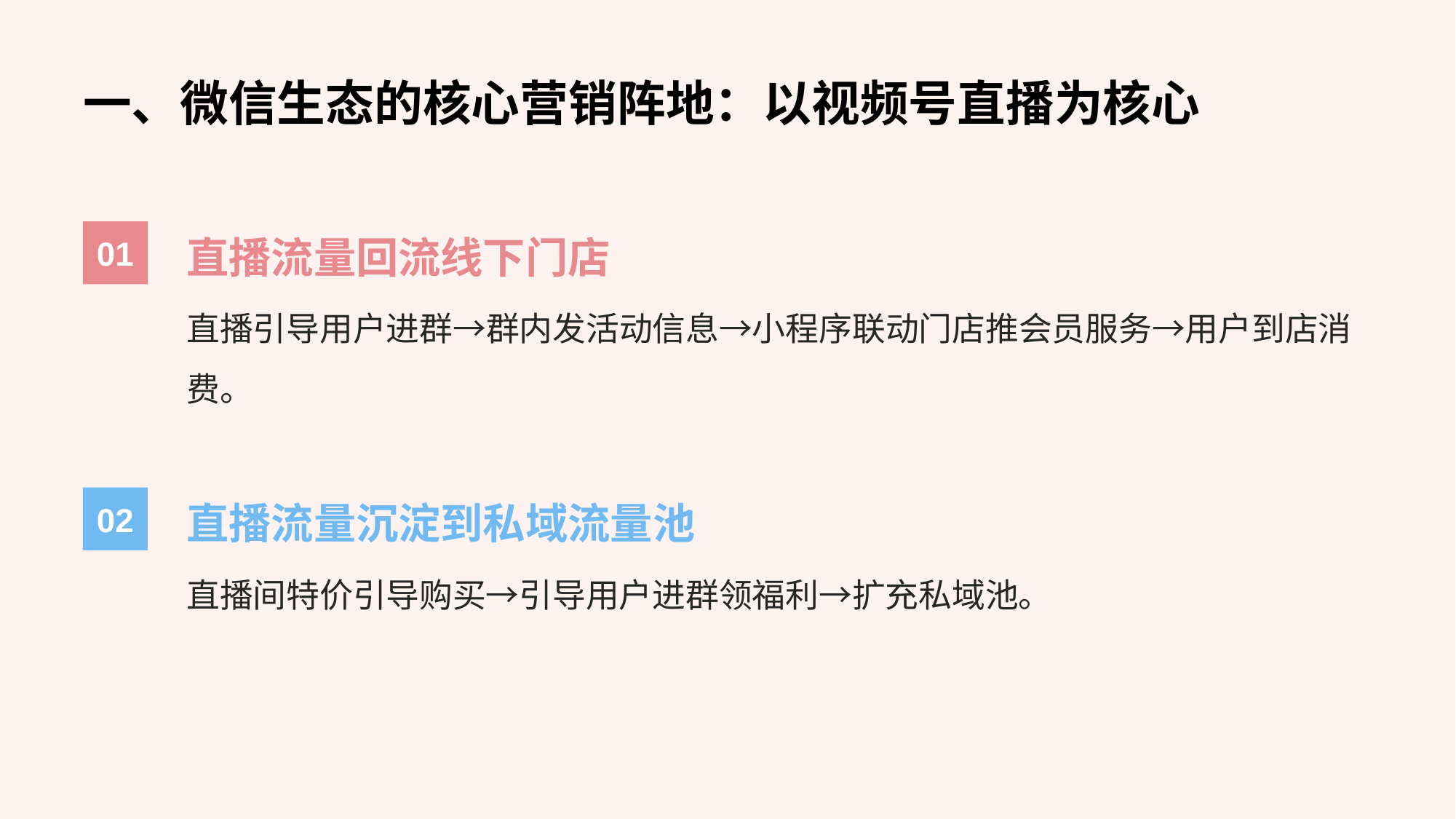

一、微信生态的核心营销阵地：以视频号直播为核心
01
直播流量回流线下门店
直播引导用户进群→群内发活动信息→小程序联动门店推会员服务→用户到店消费。
02
直播流量沉淀到私域流量池
直播间特价引导购买→引导用户进群领福利→扩充私域池。